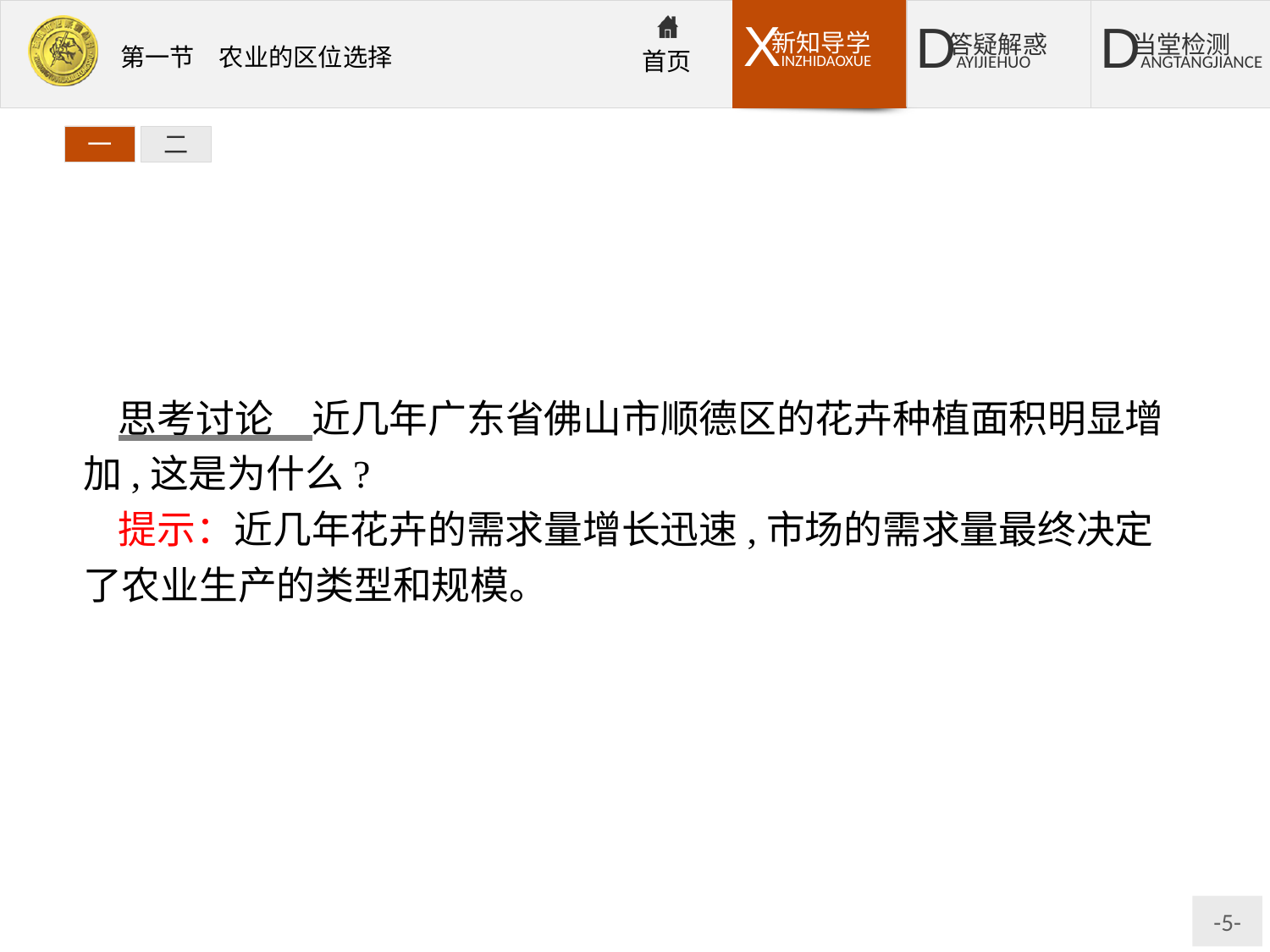

一
二
思考讨论　近几年广东省佛山市顺德区的花卉种植面积明显增加,这是为什么?
提示：近几年花卉的需求量增长迅速,市场的需求量最终决定了农业生产的类型和规模。